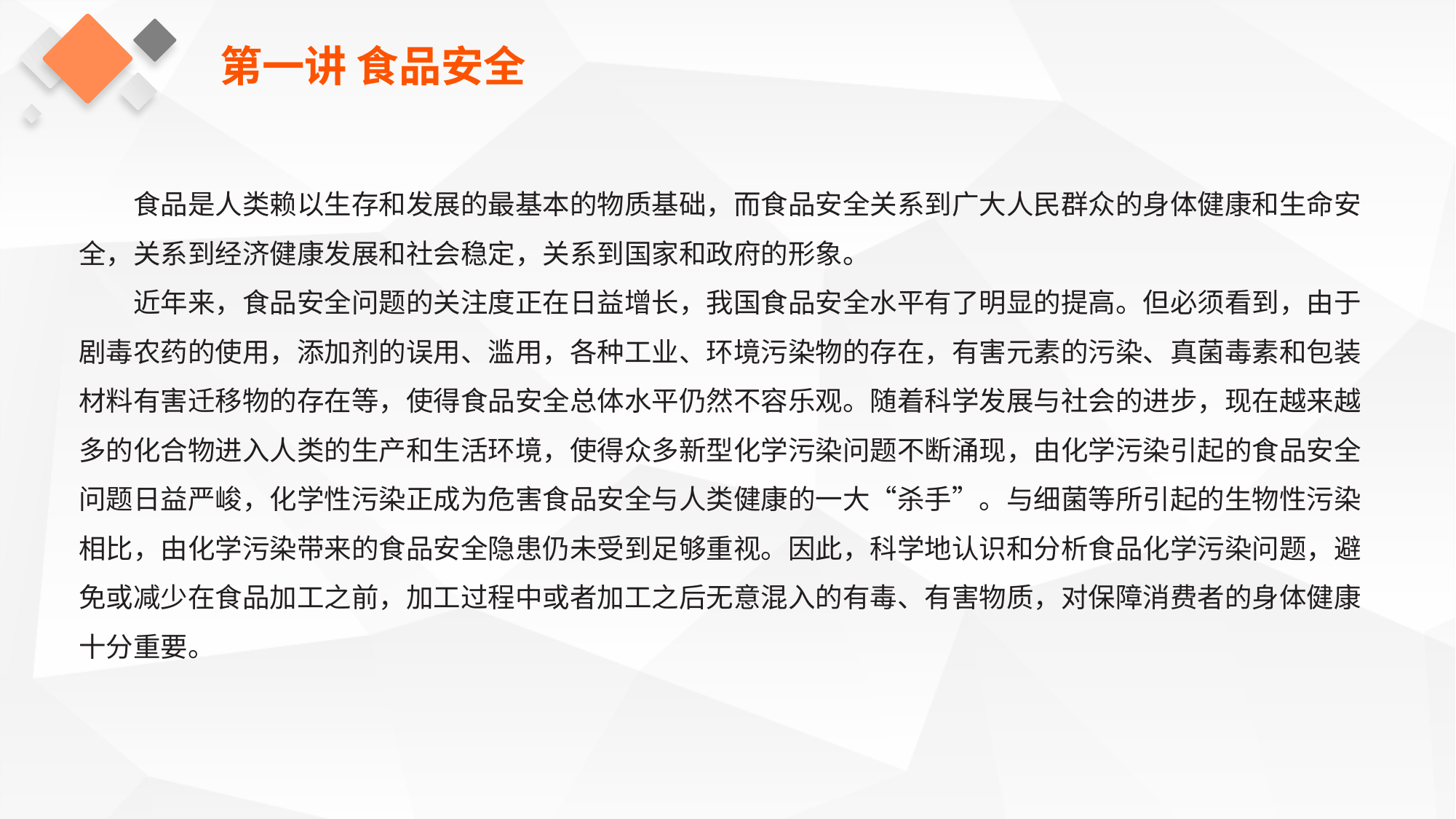

第一讲 食品安全
食品是人类赖以生存和发展的最基本的物质基础，而食品安全关系到广大人民群众的身体健康和生命安全，关系到经济健康发展和社会稳定，关系到国家和政府的形象。
近年来，食品安全问题的关注度正在日益增长，我国食品安全水平有了明显的提高。但必须看到，由于剧毒农药的使用，添加剂的误用、滥用，各种工业、环境污染物的存在，有害元素的污染、真菌毒素和包装材料有害迁移物的存在等，使得食品安全总体水平仍然不容乐观。随着科学发展与社会的进步，现在越来越多的化合物进入人类的生产和生活环境，使得众多新型化学污染问题不断涌现，由化学污染引起的食品安全问题日益严峻，化学性污染正成为危害食品安全与人类健康的一大“杀手”。与细菌等所引起的生物性污染相比，由化学污染带来的食品安全隐患仍未受到足够重视。因此，科学地认识和分析食品化学污染问题，避免或减少在食品加工之前，加工过程中或者加工之后无意混入的有毒、有害物质，对保障消费者的身体健康十分重要。